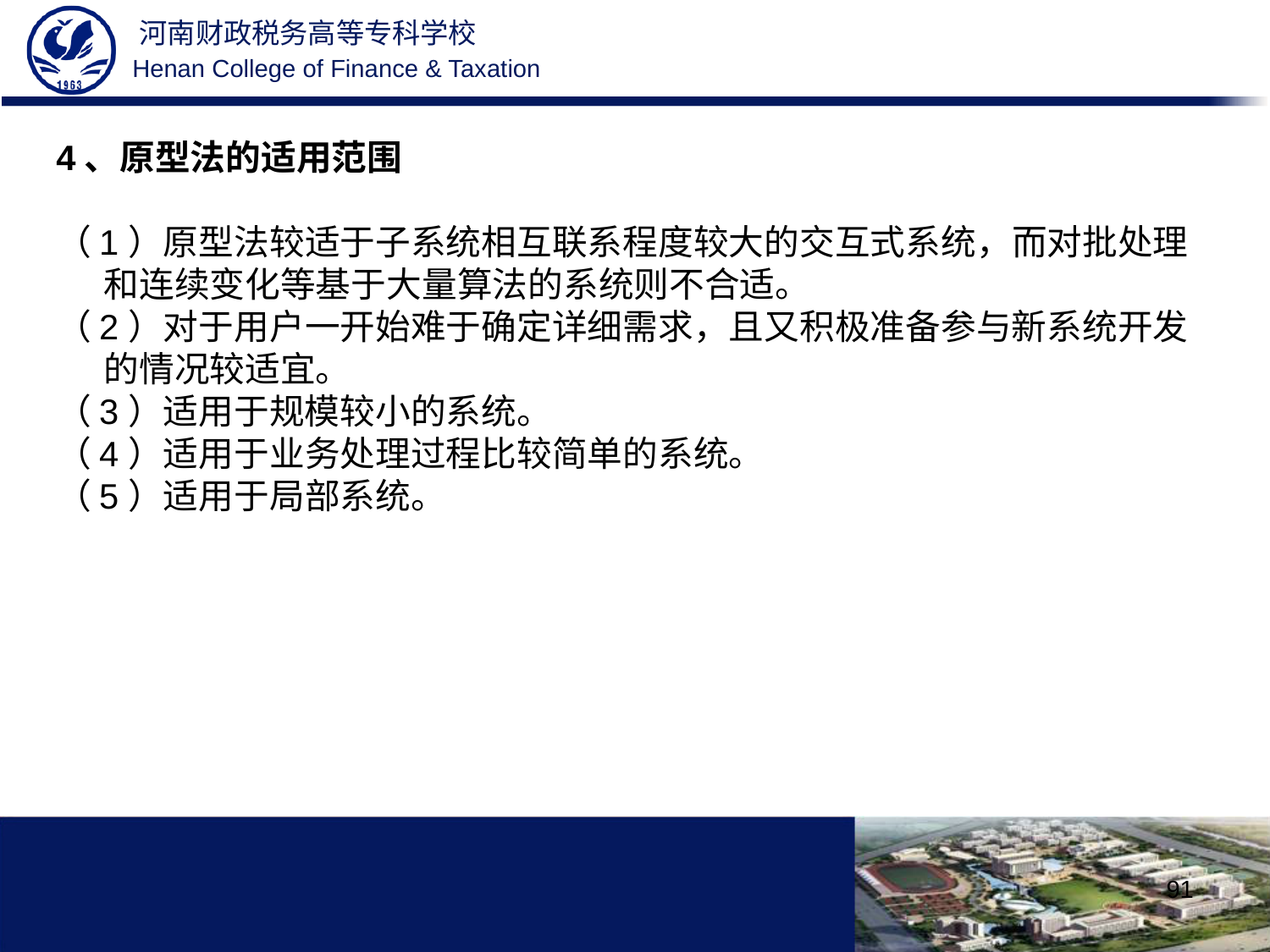

4、原型法的适用范围

（1）原型法较适于子系统相互联系程度较大的交互式系统，而对批处理和连续变化等基于大量算法的系统则不合适。
（2）对于用户一开始难于确定详细需求，且又积极准备参与新系统开发的情况较适宜。
（3）适用于规模较小的系统。
（4）适用于业务处理过程比较简单的系统。
（5）适用于局部系统。

91